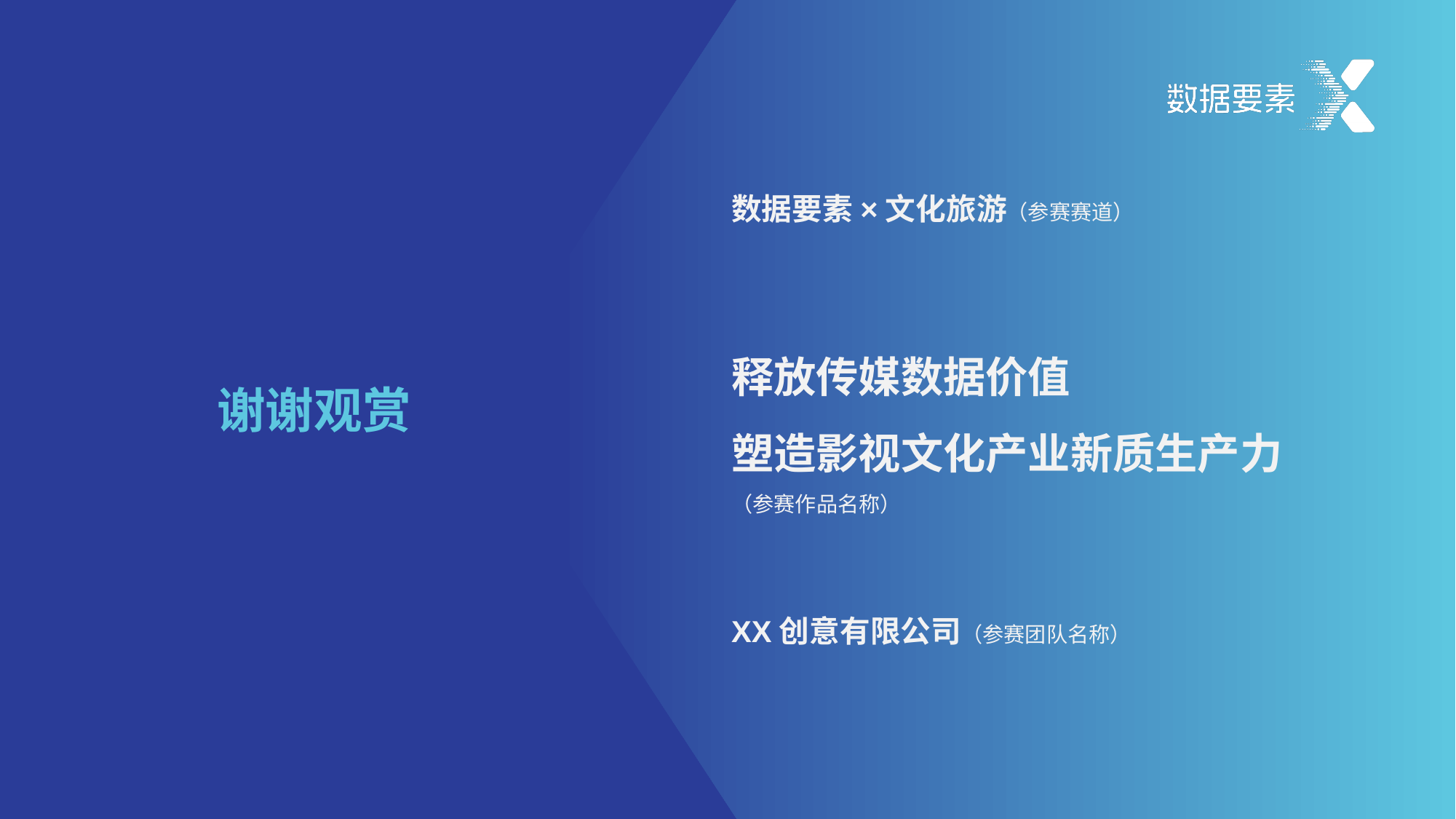

数据要素×文化旅游（参赛赛道）
释放传媒数据价值
塑造影视文化产业新质生产力
（参赛作品名称）
XX创意有限公司（参赛团队名称）